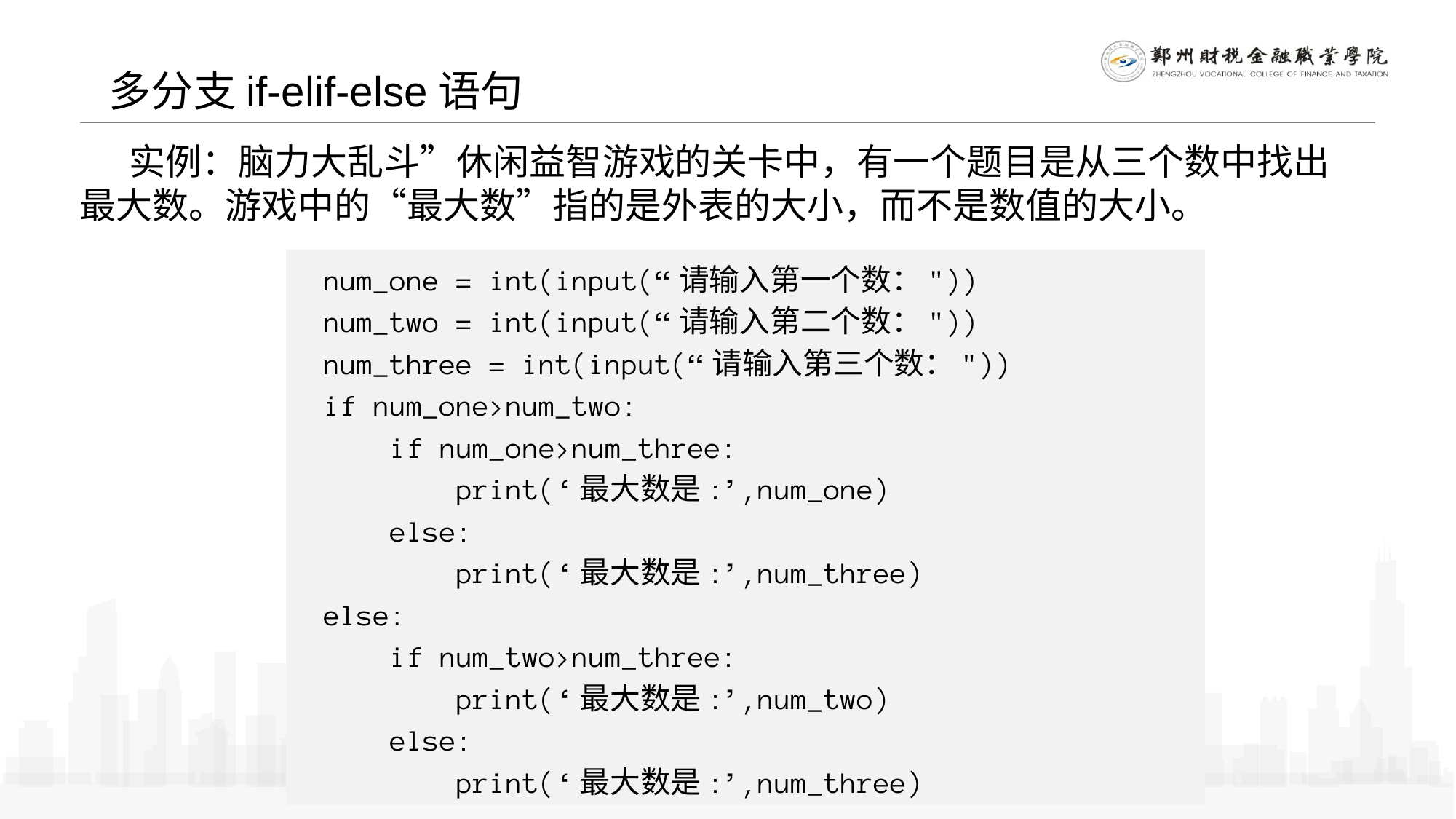

多分支if-elif-else语句
     实例：脑力大乱斗”休闲益智游戏的关卡中，有一个题目是从三个数中找出最大数。游戏中的“最大数”指的是外表的大小，而不是数值的大小。
num_one = int(input(“请输入第一个数："))
num_two = int(input(“请输入第二个数："))
num_three = int(input(“请输入第三个数："))
if num_one>num_two:
    if num_one>num_three:
        print(‘最大数是:’,num_one)
    else:
        print(‘最大数是:’,num_three)
else:
    if num_two>num_three:
        print(‘最大数是:’,num_two)
    else:
        print(‘最大数是:’,num_three)